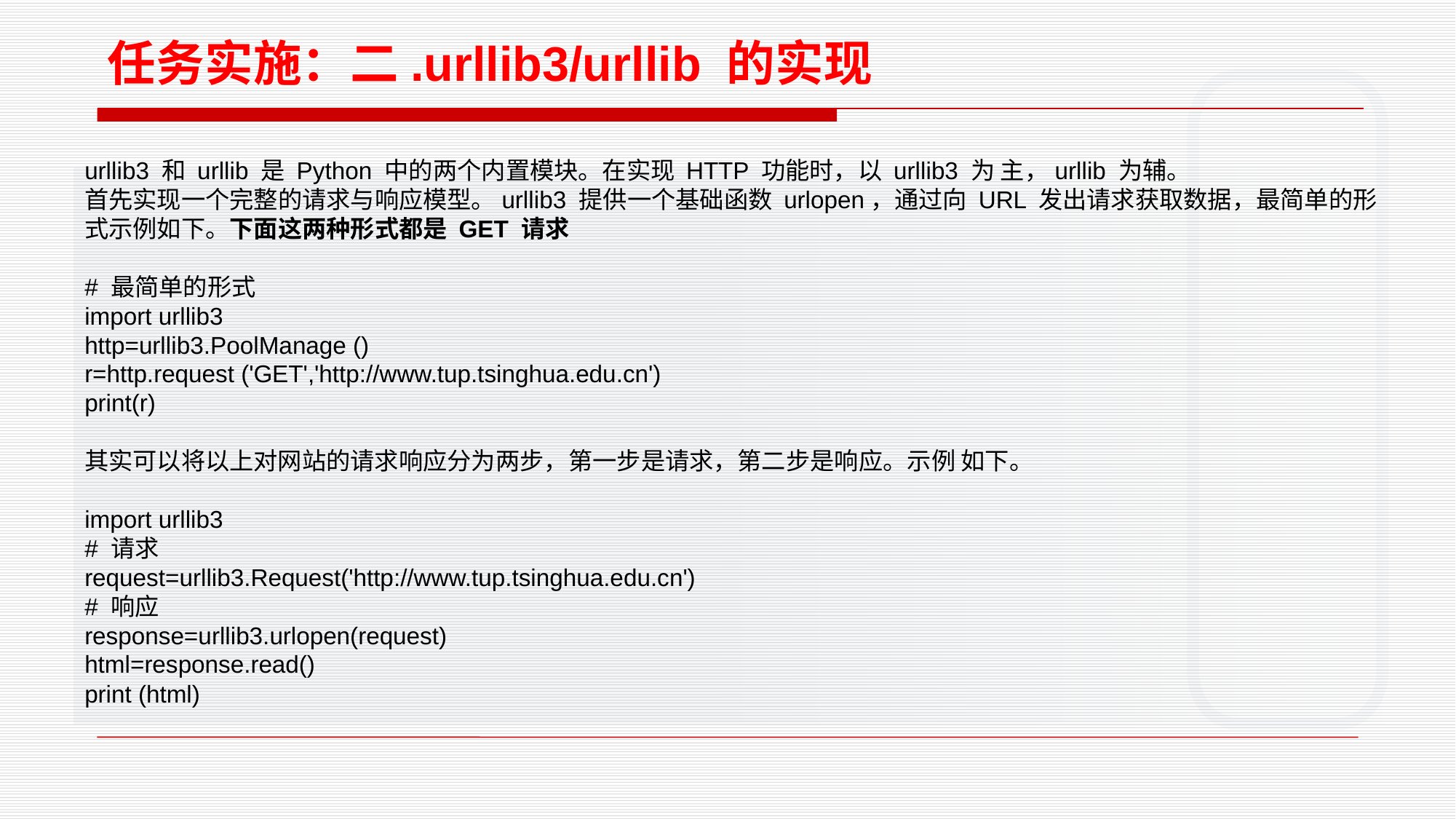

任务实施：二.urllib3/urllib 的实现

urllib3 和 urllib 是 Python 中的两个内置模块。在实现 HTTP 功能时，以 urllib3 为 主，urllib 为辅。
首先实现一个完整的请求与响应模型。urllib3 提供一个基础函数 urlopen，通过向 URL 发出请求获取数据，最简单的形式示例如下。下面这两种形式都是 GET 请求

# 最简单的形式
import urllib3
http=urllib3.PoolManage ()
r=http.request ('GET','http://www.tup.tsinghua.edu.cn')
print(r)

其实可以将以上对网站的请求响应分为两步，第一步是请求，第二步是响应。示例 如下。

import urllib3
# 请求
request=urllib3.Request('http://www.tup.tsinghua.edu.cn')
# 响应
response=urllib3.urlopen(request)
html=response.read()
print (html)